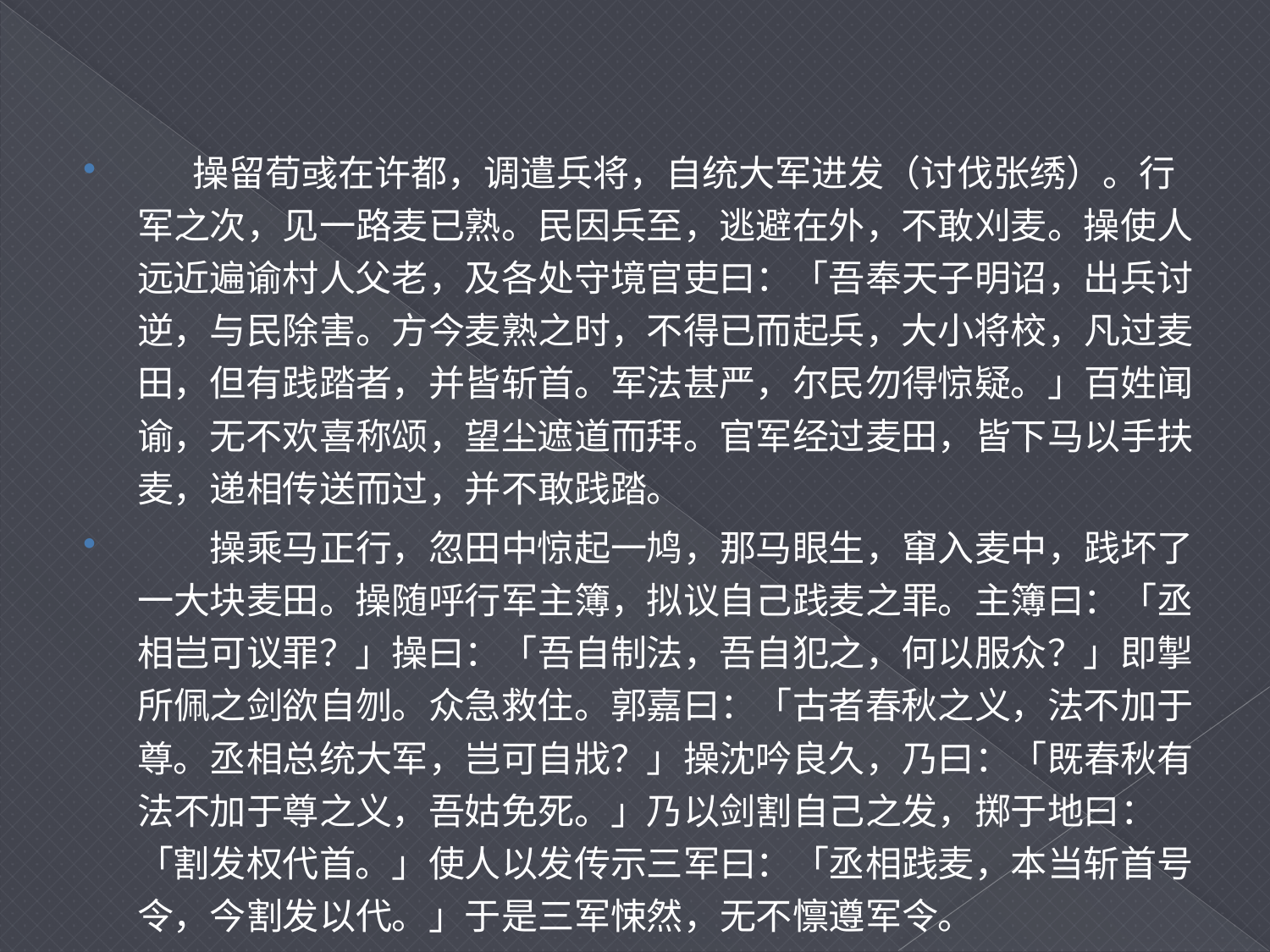

操留荀彧在许都，调遣兵将，自统大军进发（讨伐张绣）。行军之次，见一路麦已熟。民因兵至，逃避在外，不敢刈麦。操使人远近遍谕村人父老，及各处守境官吏曰：「吾奉天子明诏，出兵讨逆，与民除害。方今麦熟之时，不得已而起兵，大小将校，凡过麦田，但有践踏者，并皆斩首。军法甚严，尔民勿得惊疑。」百姓闻谕，无不欢喜称颂，望尘遮道而拜。官军经过麦田，皆下马以手扶麦，递相传送而过，并不敢践踏。
　　操乘马正行，忽田中惊起一鸠，那马眼生，窜入麦中，践坏了一大块麦田。操随呼行军主簿，拟议自己践麦之罪。主簿曰：「丞相岂可议罪？」操曰：「吾自制法，吾自犯之，何以服众？」即掣所佩之剑欲自刎。众急救住。郭嘉曰：「古者春秋之义，法不加于尊。丞相总统大军，岂可自戕？」操沈吟良久，乃曰：「既春秋有法不加于尊之义，吾姑免死。」乃以剑割自己之发，掷于地曰：「割发权代首。」使人以发传示三军曰：「丞相践麦，本当斩首号令，今割发以代。」于是三军悚然，无不懔遵军令。